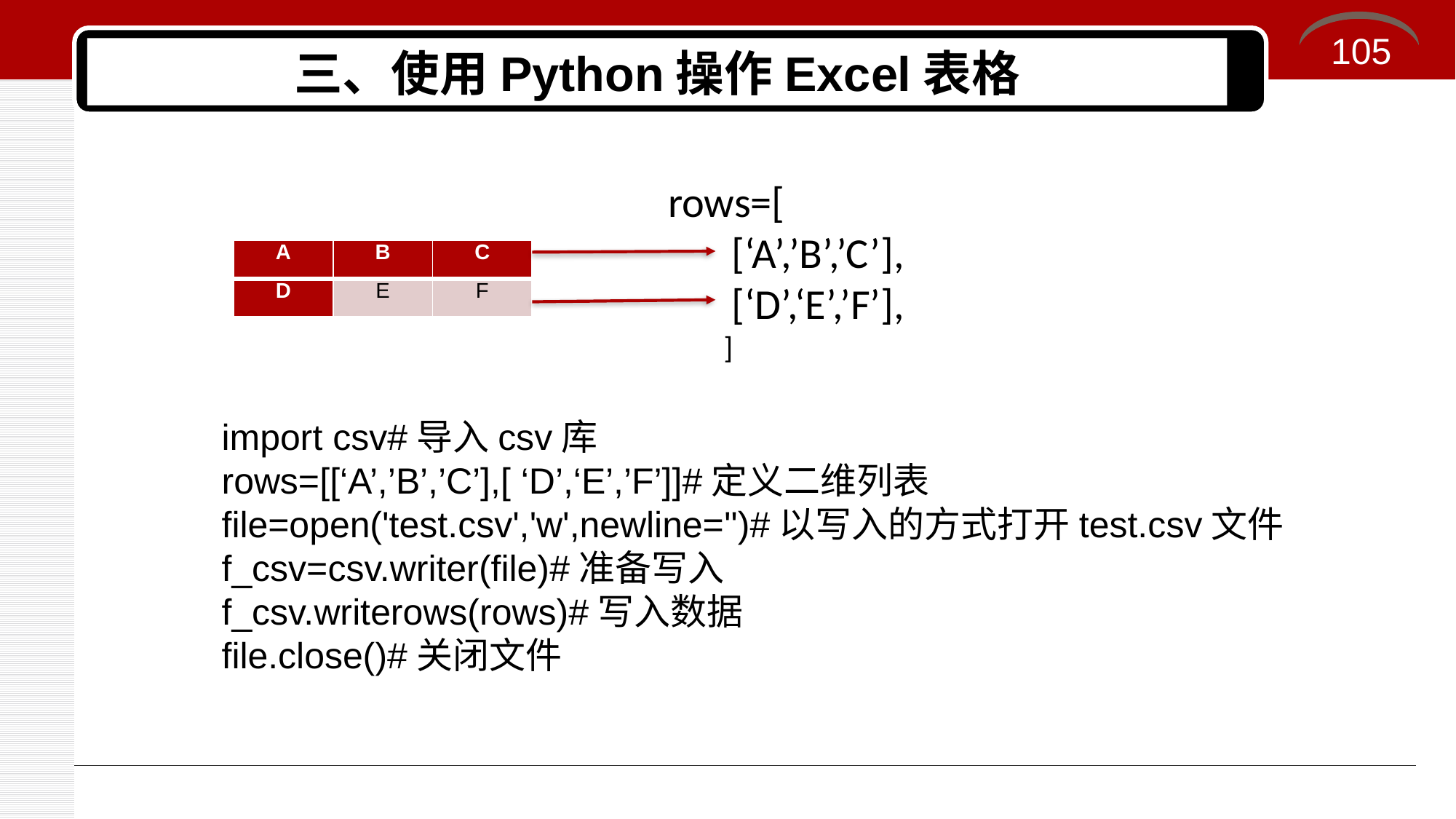

105
# 三、使用Python操作Excel表格
rows=[
[‘A’,’B’,’C’],
[‘D’,‘E’,’F’],
]

| A | B | C |
| --- | --- | --- |
| D | E | F |
import csv#导入csv库
rows=[[‘A’,’B’,’C’],[ ‘D’,‘E’,’F’]]#定义二维列表
file=open('test.csv','w',newline='')#以写入的方式打开test.csv文件
f_csv=csv.writer(file)#准备写入
f_csv.writerows(rows)#写入数据
file.close()#关闭文件